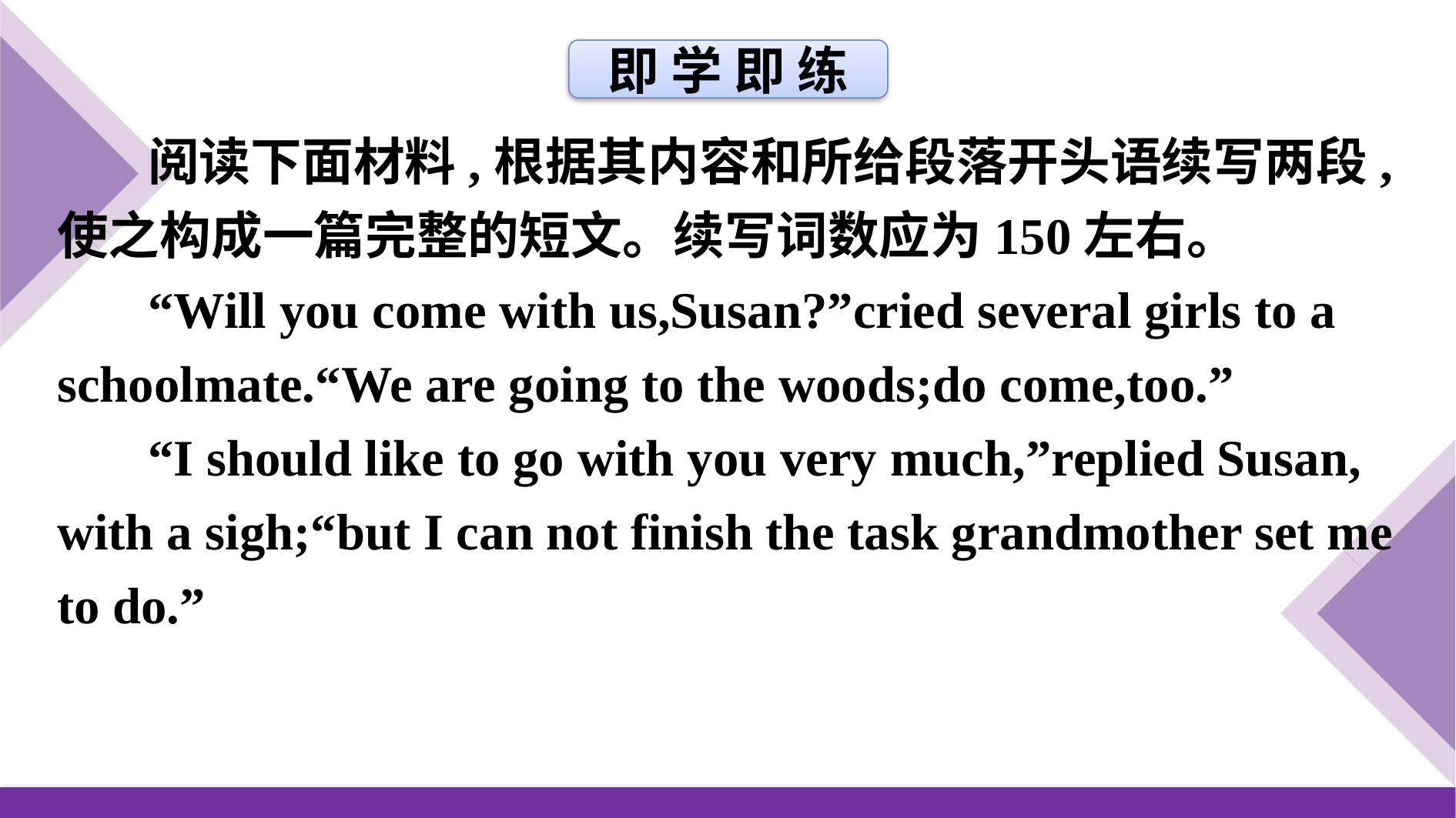

即 学 即 练
阅读下面材料,根据其内容和所给段落开头语续写两段,使之构成一篇完整的短文。续写词数应为150左右。
“Will you come with us,Susan?”cried several girls to a schoolmate.“We are going to the woods;do come,too.”
“I should like to go with you very much,”replied Susan, with a sigh;“but I can not finish the task grandmother set me to do.”